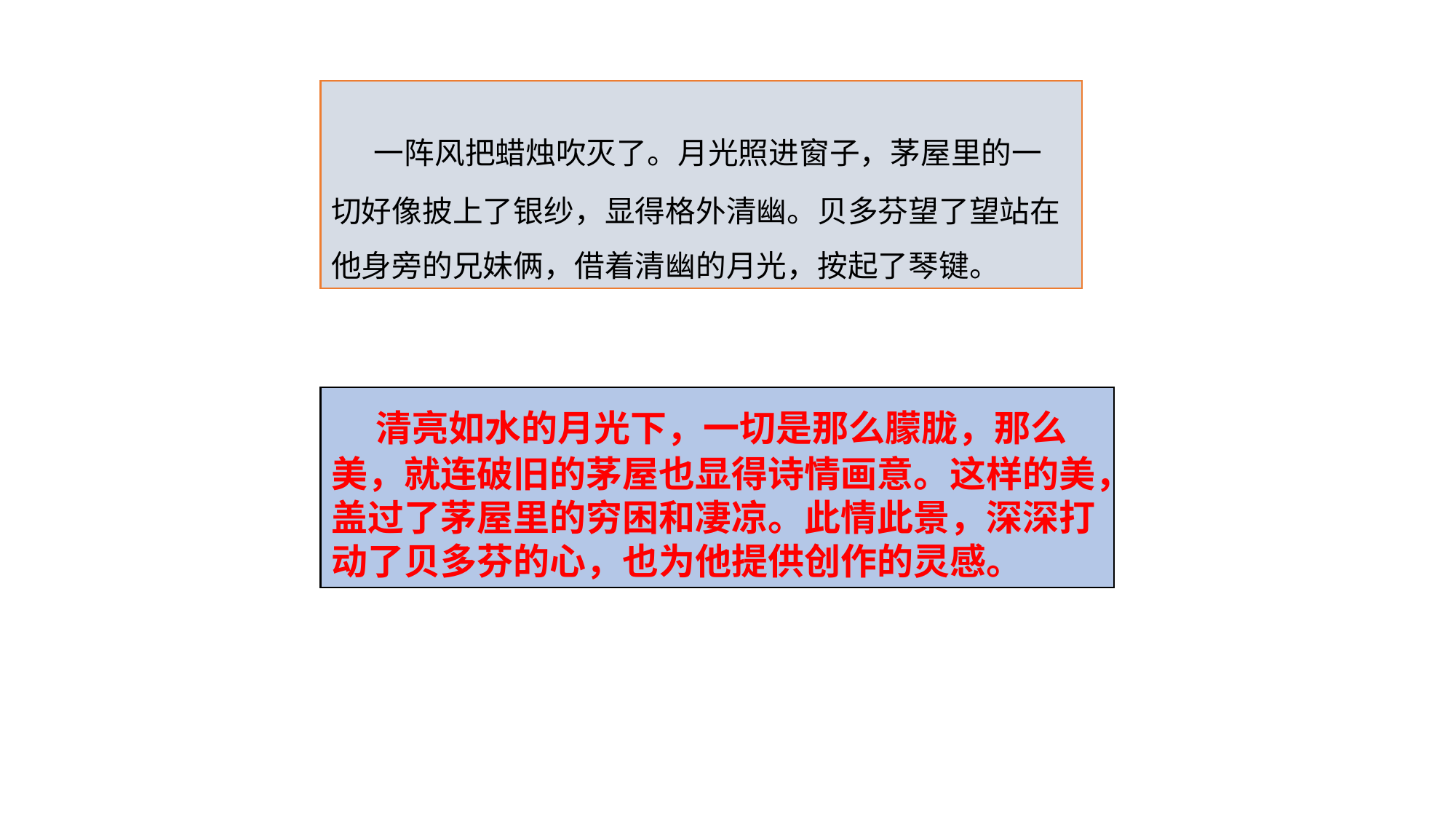

一阵风把蜡烛吹灭了。月光照进窗子，茅屋里的一切好像披上了银纱，显得格外清幽。贝多芬望了望站在他身旁的兄妹俩，借着清幽的月光，按起了琴键。
   清亮如水的月光下，一切是那么朦胧，那么美，就连破旧的茅屋也显得诗情画意。这样的美，盖过了茅屋里的穷困和凄凉。此情此景，深深打动了贝多芬的心，也为他提供创作的灵感。